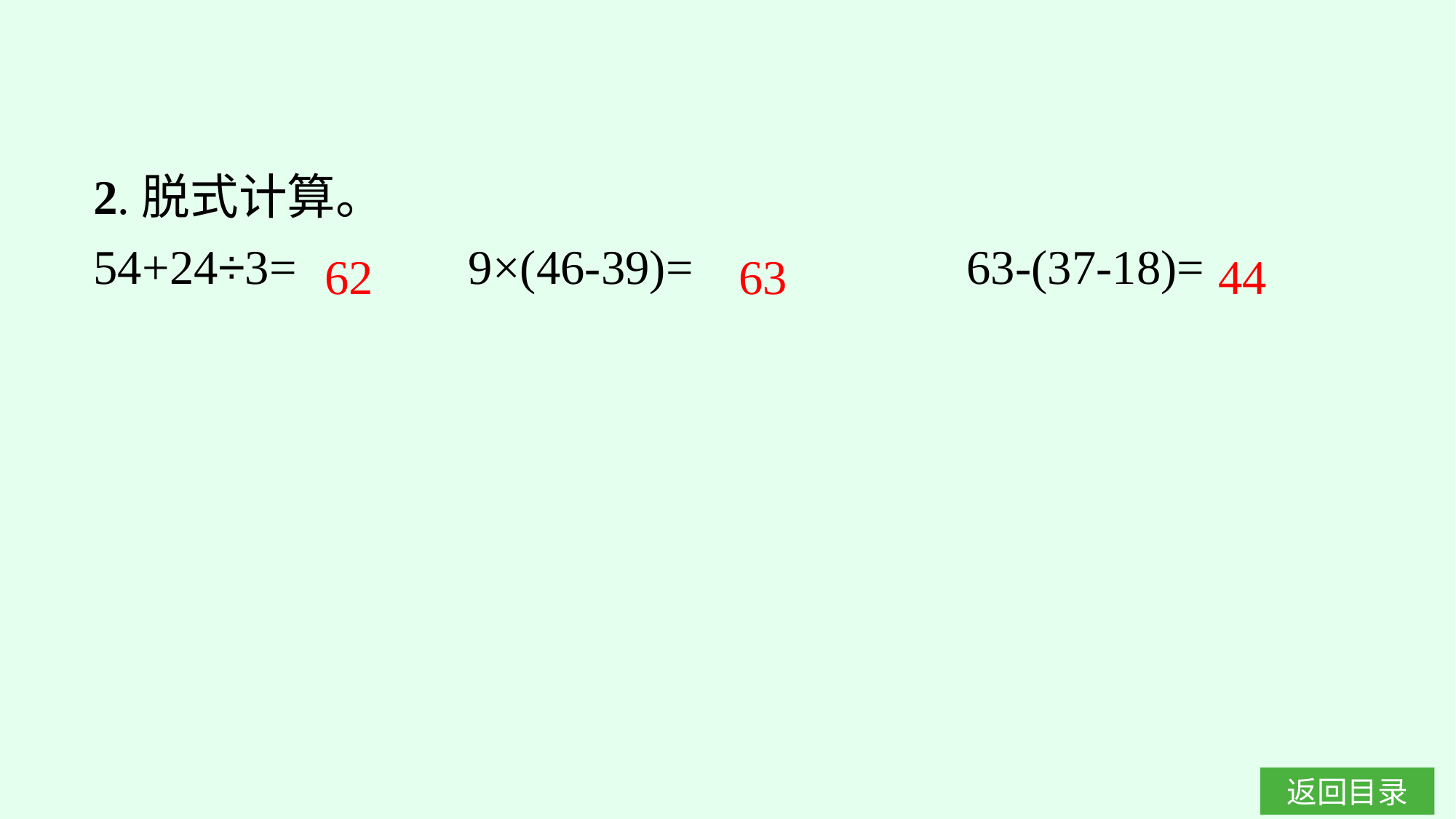

2.脱式计算。
54+24÷3=		9×(46-39)=			63-(37-18)=
44
62
63